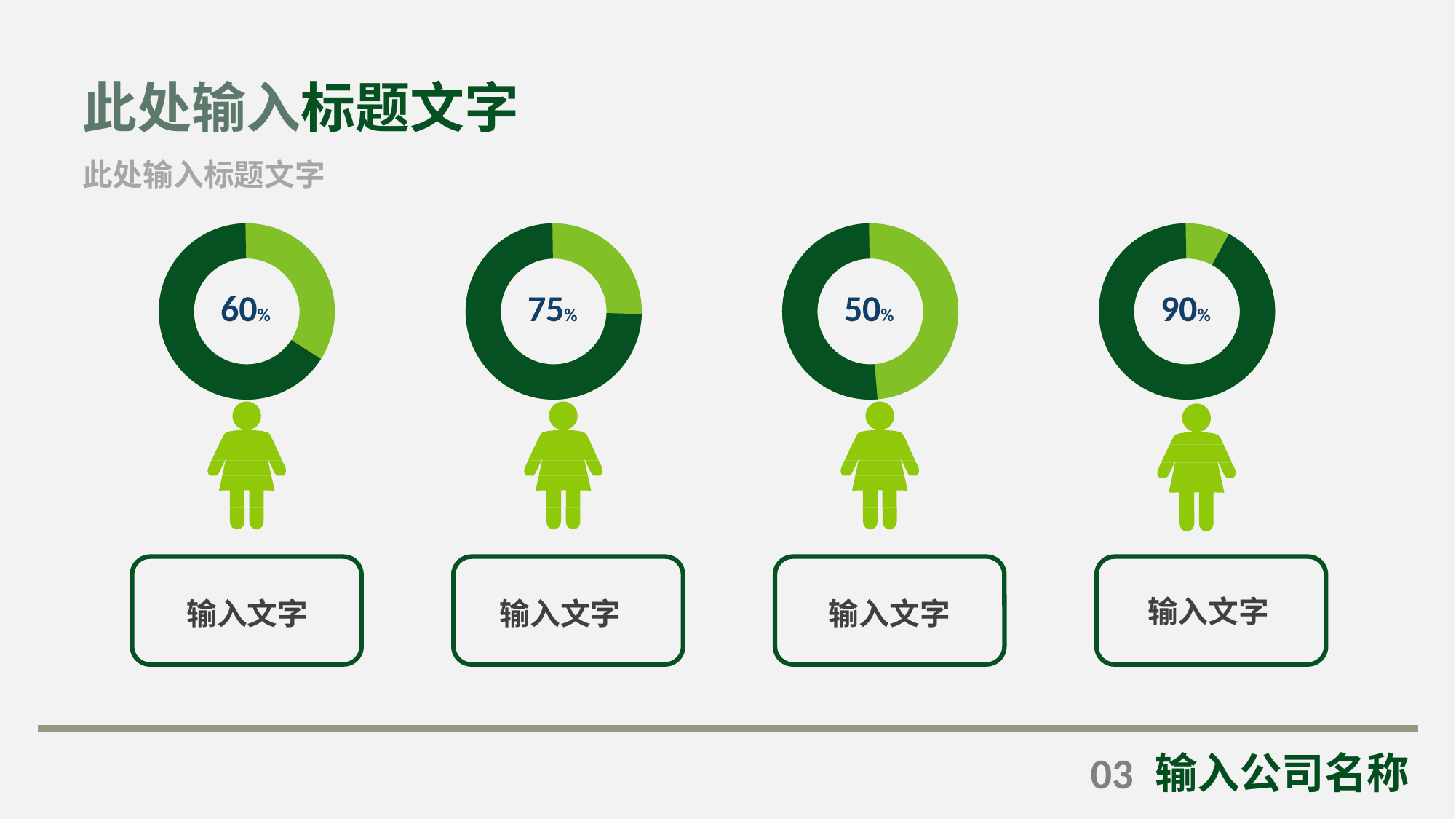

此处输入标题文字
此处输入标题文字

60%

输入文字

75%

输入文字

50%

输入文字

90%

输入文字
03
输入公司名称